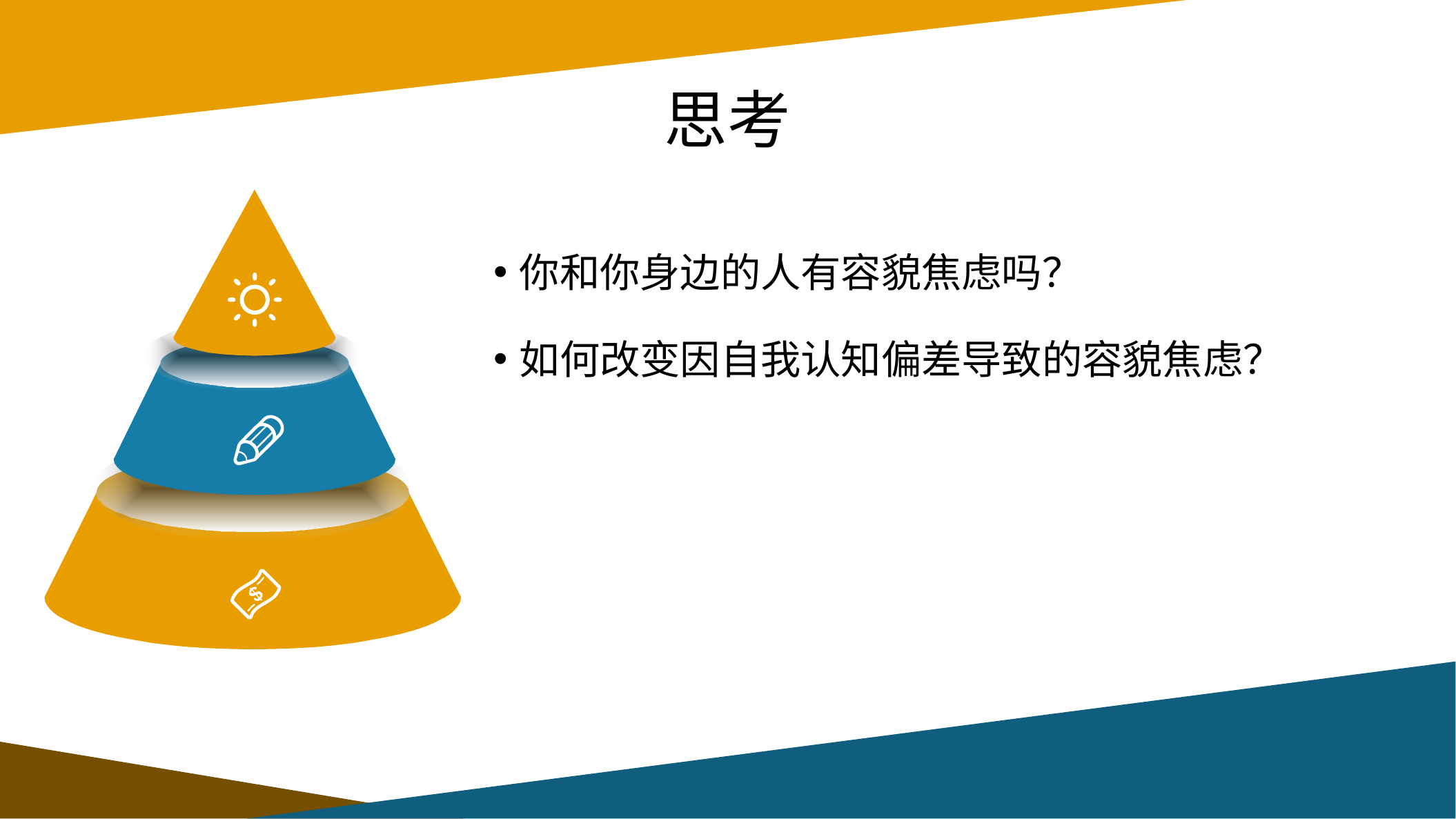

# 思考

你和你身边的人有容貌焦虑吗？
如何改变因自我认知偏差导致的容貌焦虑？